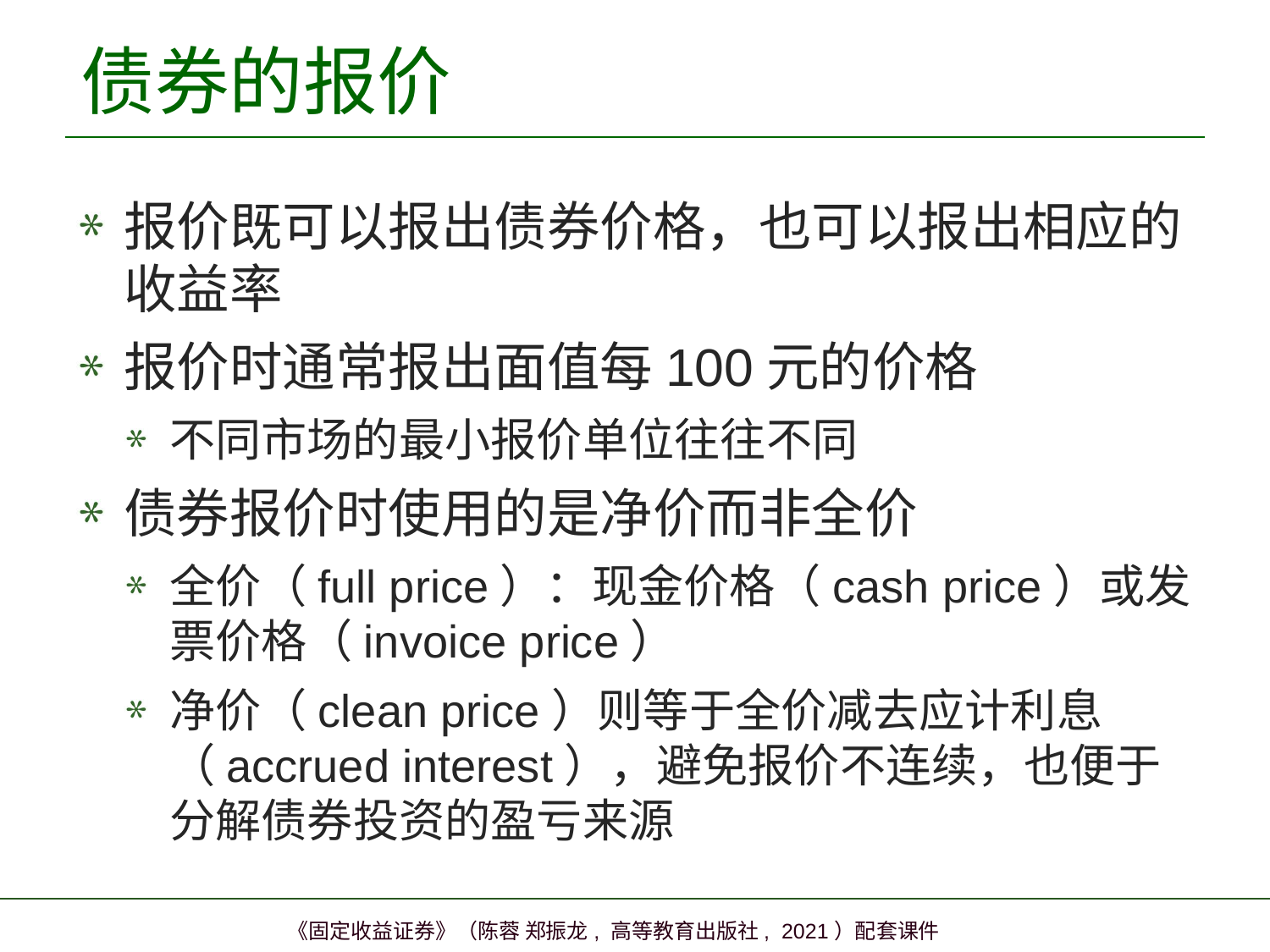

# 债券的报价
报价既可以报出债券价格，也可以报出相应的收益率
报价时通常报出面值每100元的价格
不同市场的最小报价单位往往不同
债券报价时使用的是净价而非全价
全价（full price）：现金价格（cash price）或发票价格（invoice price）
净价（clean price）则等于全价减去应计利息（accrued interest），避免报价不连续，也便于分解债券投资的盈亏来源